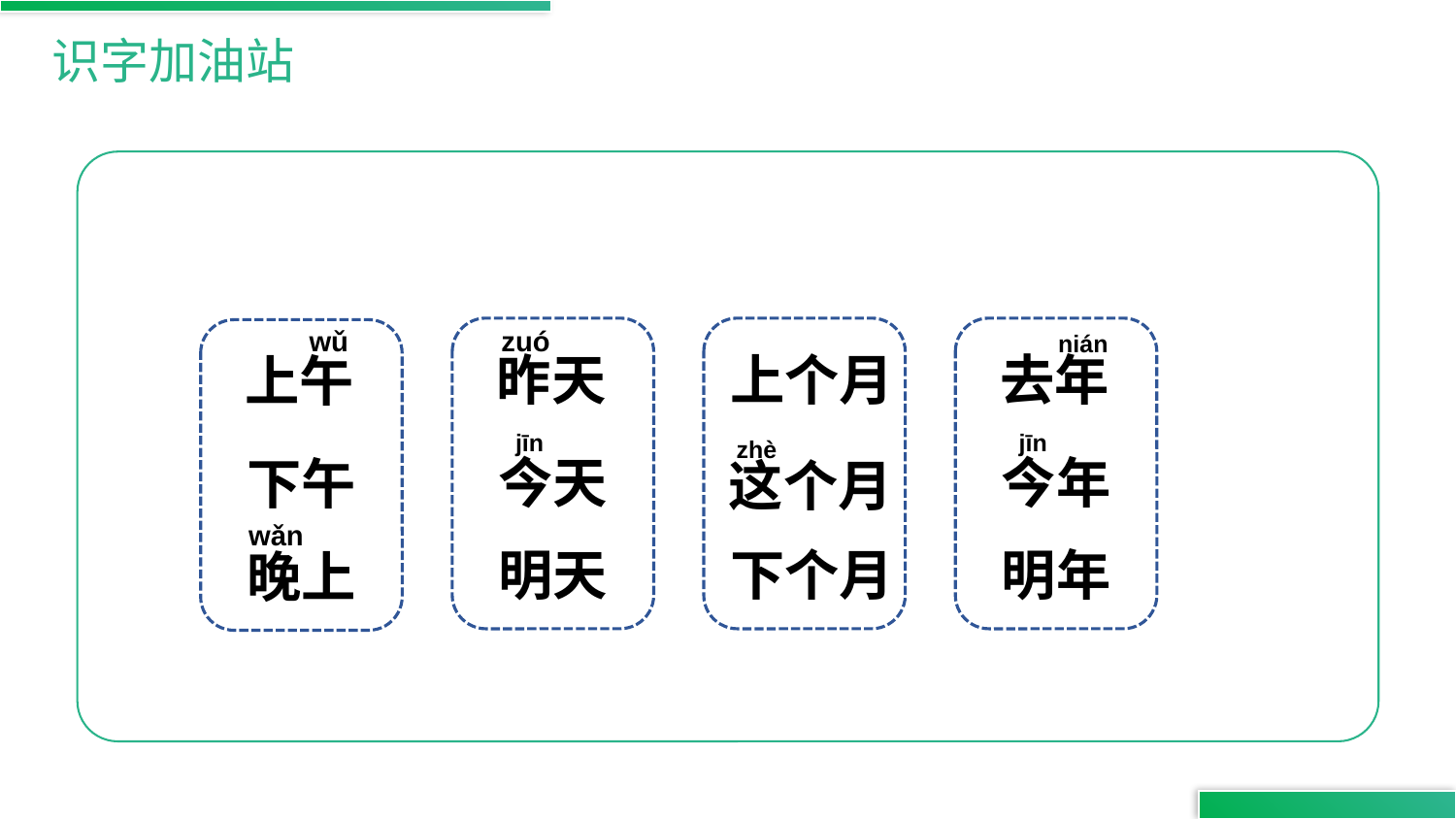

识字加油站
wǔ

上午
下午
wǎn
晚上
zuó

昨天
jīn
今天
明天

上个月
zhè
这个月
下个月

nián
去年
jīn
今年
明年